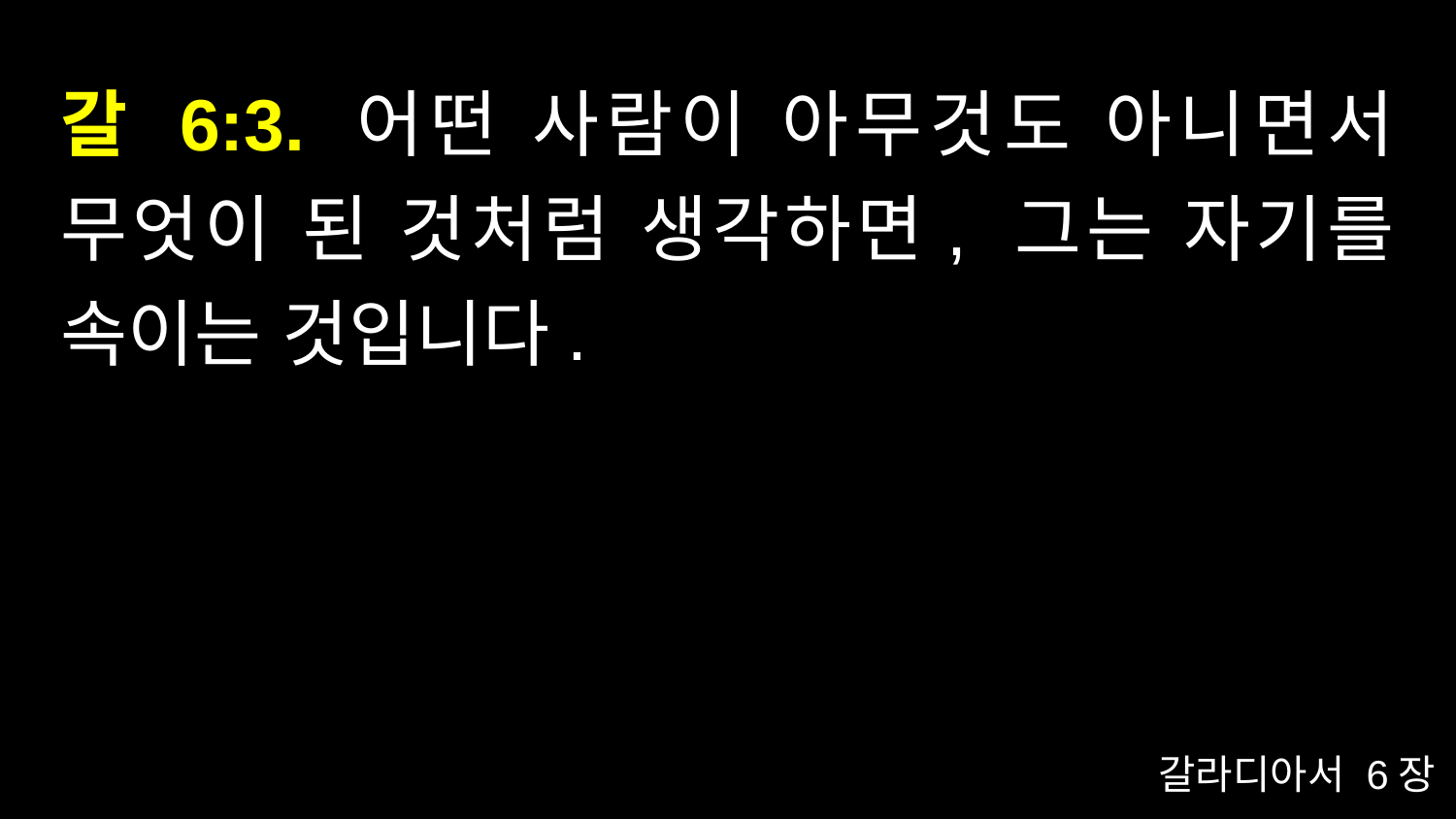

# 갈 6:3. 어떤 사람이 아무것도 아니면서 무엇이 된 것처럼 생각하면, 그는 자기를 속이는 것입니다.
갈라디아서 6장